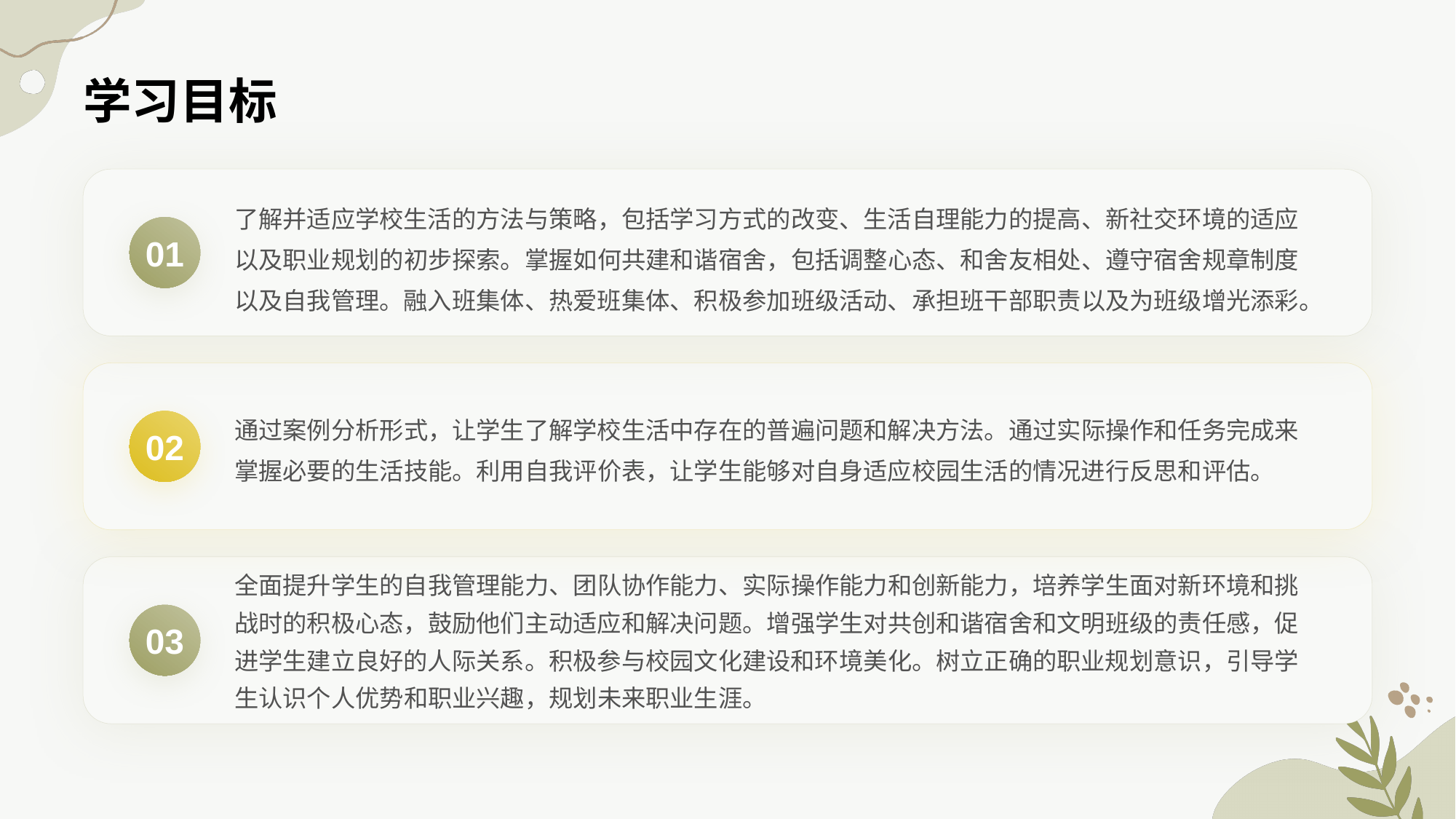

学习目标

了解并适应学校生活的方法与策略，包括学习方式的改变、生活自理能力的提高、新社交环境的适应以及职业规划的初步探索。掌握如何共建和谐宿舍，包括调整心态、和舍友相处、遵守宿舍规章制度以及自我管理。融入班集体、热爱班集体、积极参加班级活动、承担班干部职责以及为班级增光添彩。
01
通过案例分析形式，让学生了解学校生活中存在的普遍问题和解决方法。通过实际操作和任务完成来掌握必要的生活技能。利用自我评价表，让学生能够对自身适应校园生活的情况进行反思和评估。

02
全面提升学生的自我管理能力、团队协作能力、实际操作能力和创新能力，培养学生面对新环境和挑战时的积极心态，鼓励他们主动适应和解决问题。增强学生对共创和谐宿舍和文明班级的责任感，促进学生建立良好的人际关系。积极参与校园文化建设和环境美化。树立正确的职业规划意识，引导学生认识个人优势和职业兴趣，规划未来职业生涯。

03